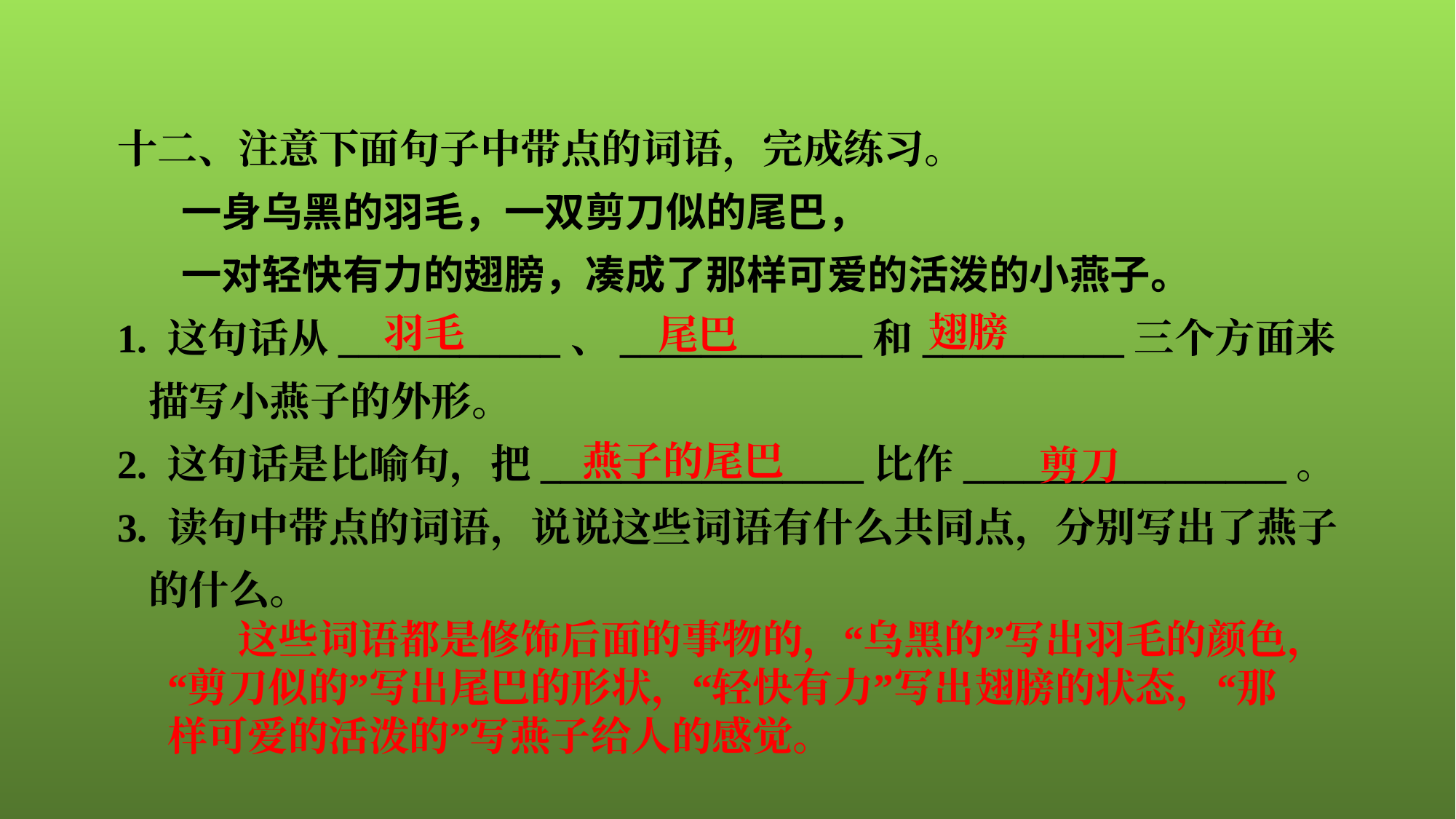

十二、注意下面句子中带点的词语，完成练习。
一身乌黑的羽毛，一双剪刀似的尾巴，
一对轻快有力的翅膀，凑成了那样可爱的活泼的小燕子。
1. 这句话从___________、____________和__________三个方面来描写小燕子的外形。
2. 这句话是比喻句，把________________比作________________。
3. 读句中带点的词语，说说这些词语有什么共同点，分别写出了燕子的什么。
翅膀
羽毛
尾巴
剪刀
燕子的尾巴
      这些词语都是修饰后面的事物的，“乌黑的”写出羽毛的颜色，“剪刀似的”写出尾巴的形状，“轻快有力”写出翅膀的状态，“那样可爱的活泼的”写燕子给人的感觉。